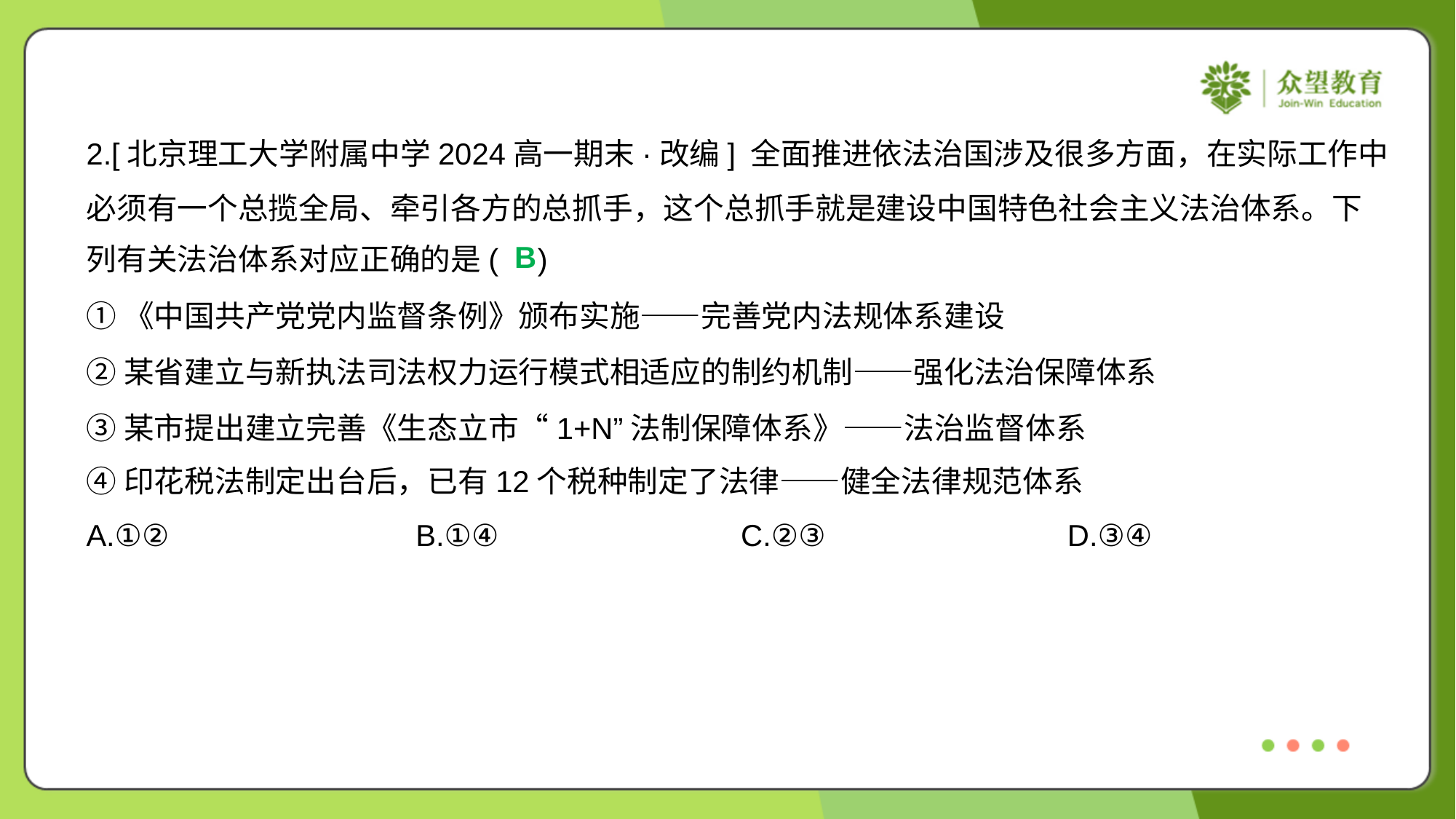

2.[北京理工大学附属中学2024高一期末·改编] 全面推进依法治国涉及很多方面，在实际工作中
必须有一个总揽全局、牵引各方的总抓手，这个总抓手就是建设中国特色社会主义法治体系。下
列有关法治体系对应正确的是(     )
B
①《中国共产党党内监督条例》颁布实施——完善党内法规体系建设
②某省建立与新执法司法权力运行模式相适应的制约机制——强化法治保障体系
③某市提出建立完善《生态立市“1+N”法制保障体系》——法治监督体系
④印花税法制定出台后，已有12个税种制定了法律——健全法律规范体系
A.①②	B.①④	C.②③	D.③④